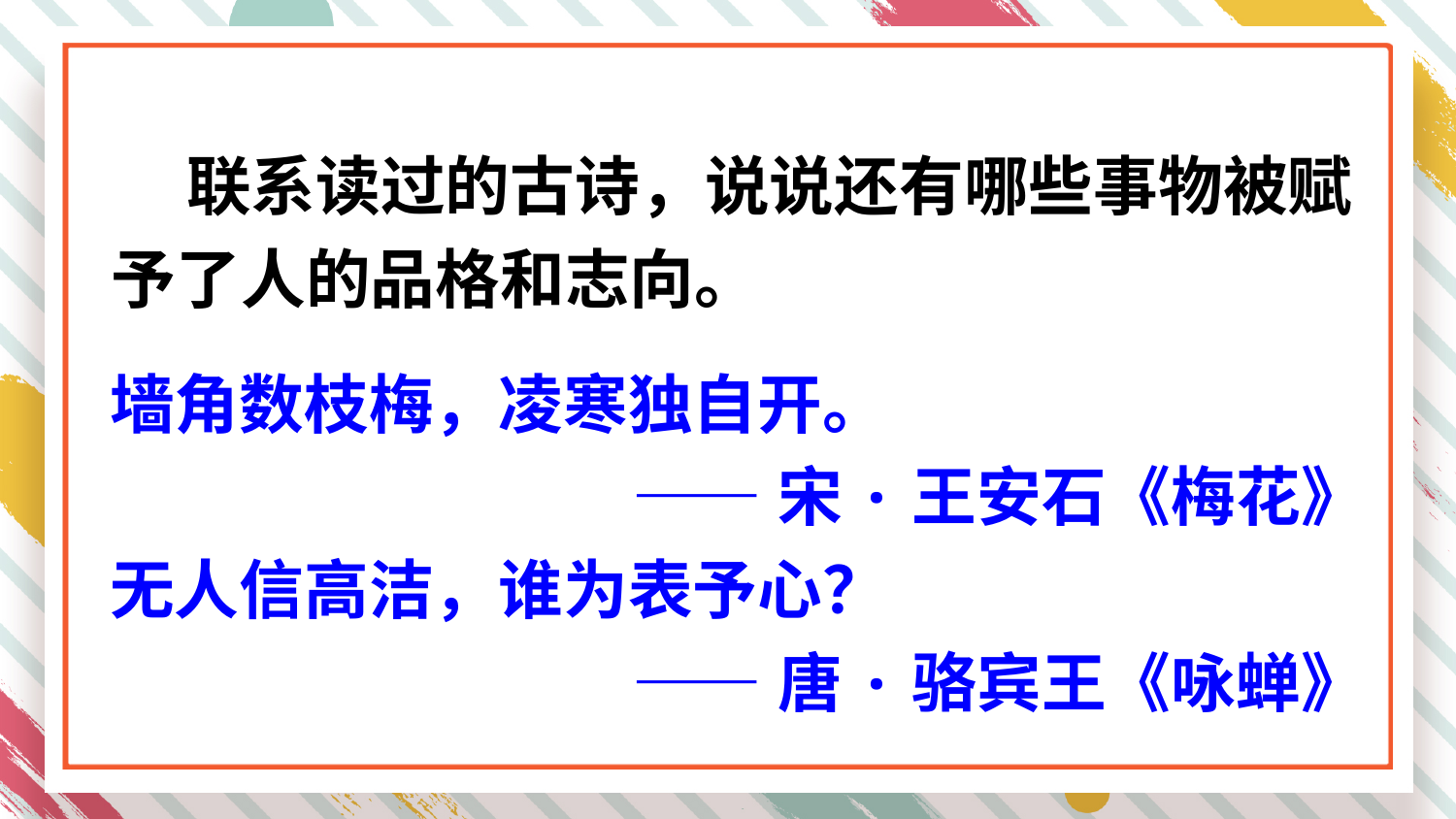

联系读过的古诗，说说还有哪些事物被赋予了人的品格和志向。
墙角数枝梅，凌寒独自开。
——宋·王安石《梅花》
无人信高洁，谁为表予心？
——唐·骆宾王《咏蝉》